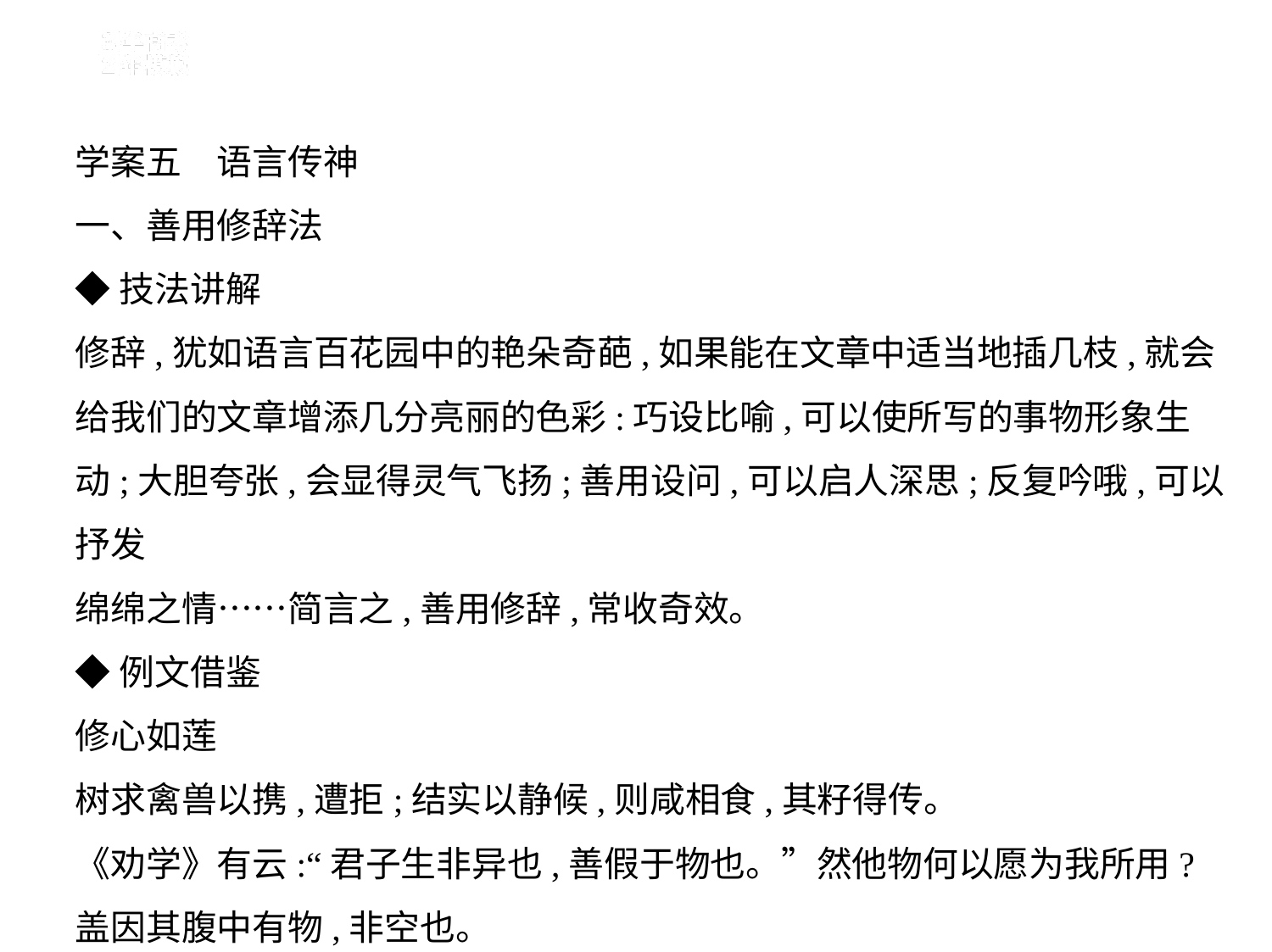

学案五　语言传神
一、善用修辞法
◆技法讲解
修辞,犹如语言百花园中的艳朵奇葩,如果能在文章中适当地插几枝,就会
给我们的文章增添几分亮丽的色彩:巧设比喻,可以使所写的事物形象生
动;大胆夸张,会显得灵气飞扬;善用设问,可以启人深思;反复吟哦,可以抒发
绵绵之情……简言之,善用修辞,常收奇效。
◆例文借鉴
修心如莲
树求禽兽以携,遭拒;结实以静候,则咸相食,其籽得传。
《劝学》有云:“君子生非异也,善假于物也。”然他物何以愿为我所用?
盖因其腹中有物,非空也。